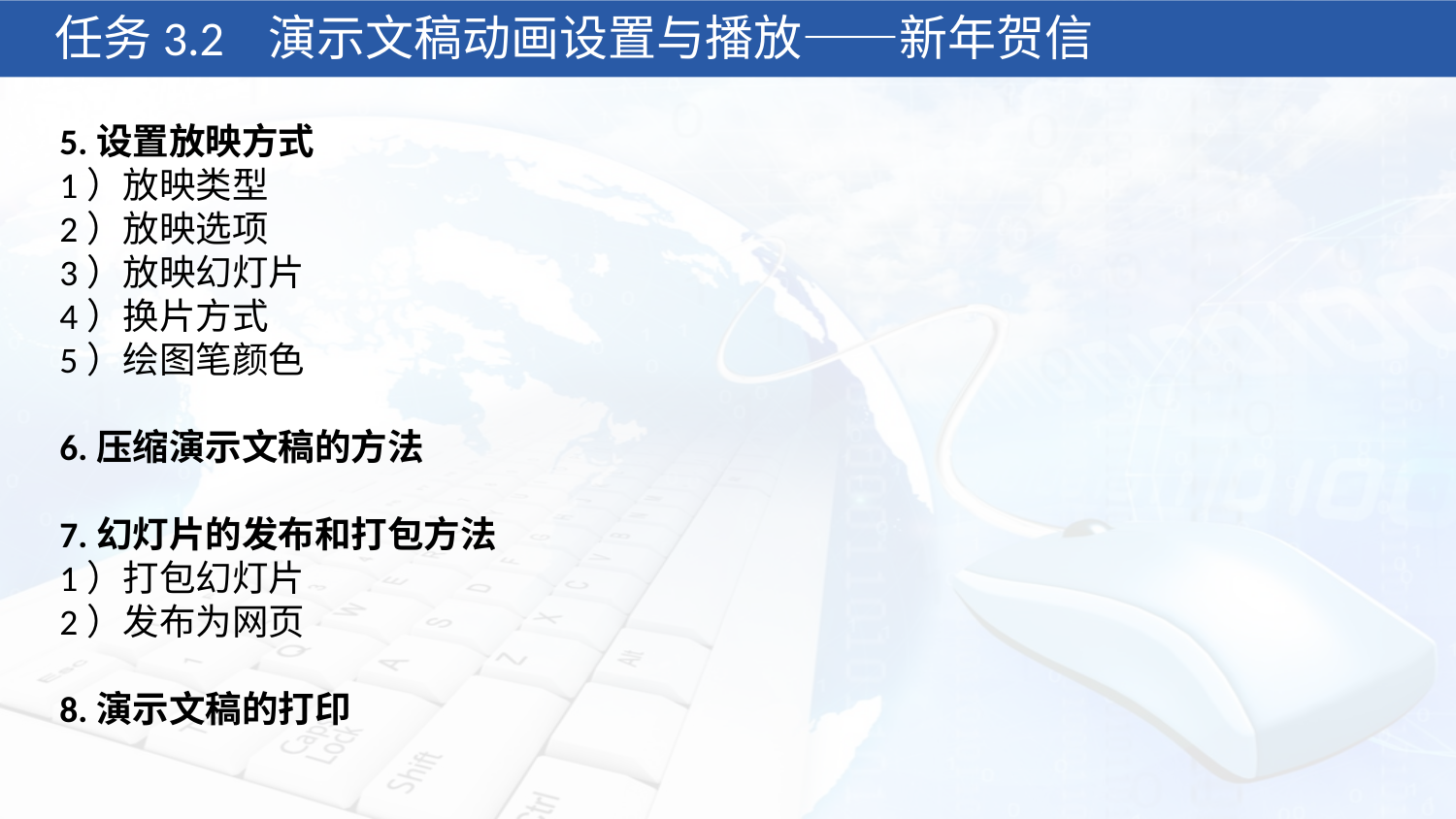

任务3.2   演示文稿动画设置与播放——新年贺信
5.设置放映方式
1）放映类型
2）放映选项
3）放映幻灯片
4）换片方式
5）绘图笔颜色

6.压缩演示文稿的方法

7.幻灯片的发布和打包方法
1）打包幻灯片
2）发布为网页

8.演示文稿的打印